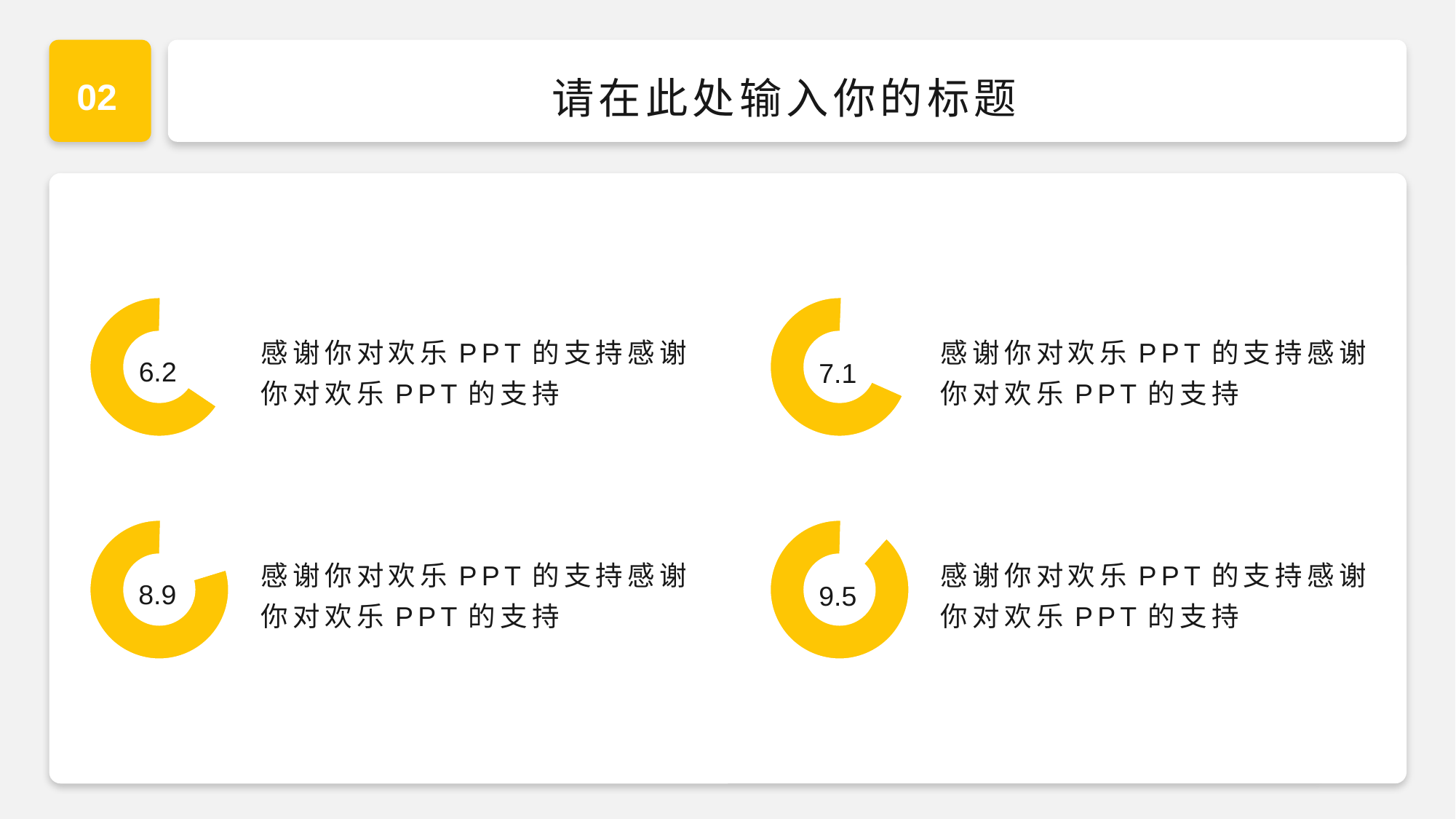

02

请在此处输入你的标题

### Chart

| Category | 销售额 |
|---|---|
| 第一季度 | 6.2 |
| 第二季度 | 3.2 |
6.2

### Chart

| Category | 销售额 |
|---|---|
| 第一季度 | 7.1 |
| 第二季度 | 3.2 |
7.1
感谢你对欢乐PPT的支持感谢你对欢乐PPT的支持
感谢你对欢乐PPT的支持感谢你对欢乐PPT的支持

### Chart

| Category | 销售额 |
|---|---|
| 第一季度 | 8.9 |
| 第二季度 | 2.2 |
8.9

### Chart

| Category | 销售额 |
|---|---|
| 第一季度 | 9.5 |
| 第二季度 | 1.2 |
感谢你对欢乐PPT的支持感谢你对欢乐PPT的支持
感谢你对欢乐PPT的支持感谢你对欢乐PPT的支持
9.5